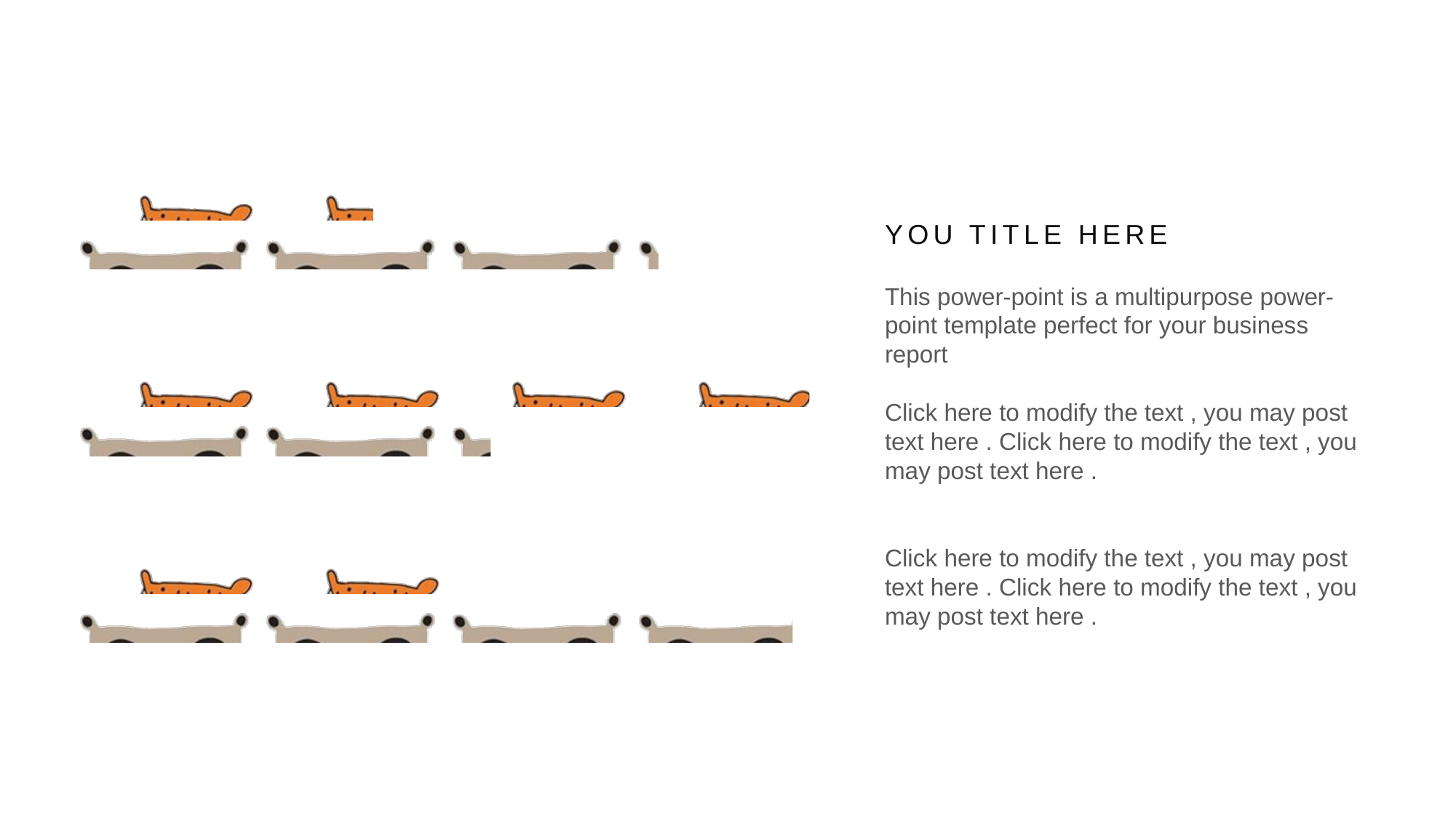

### Chart

| Category | 系列 1 | 系列 2 |
|---|---|---|
| 类别 1 | 4.3 | 2.4 |
| 类别 2 | 2.5 | 4.4 |
| 类别 3 | 3.5 | 1.8 |
YOU TITLE HERE
This power-point is a multipurpose power-point template perfect for your business report

Click here to modify the text , you may post text here . Click here to modify the text , you may post text here .

Click here to modify the text , you may post text here . Click here to modify the text , you may post text here .